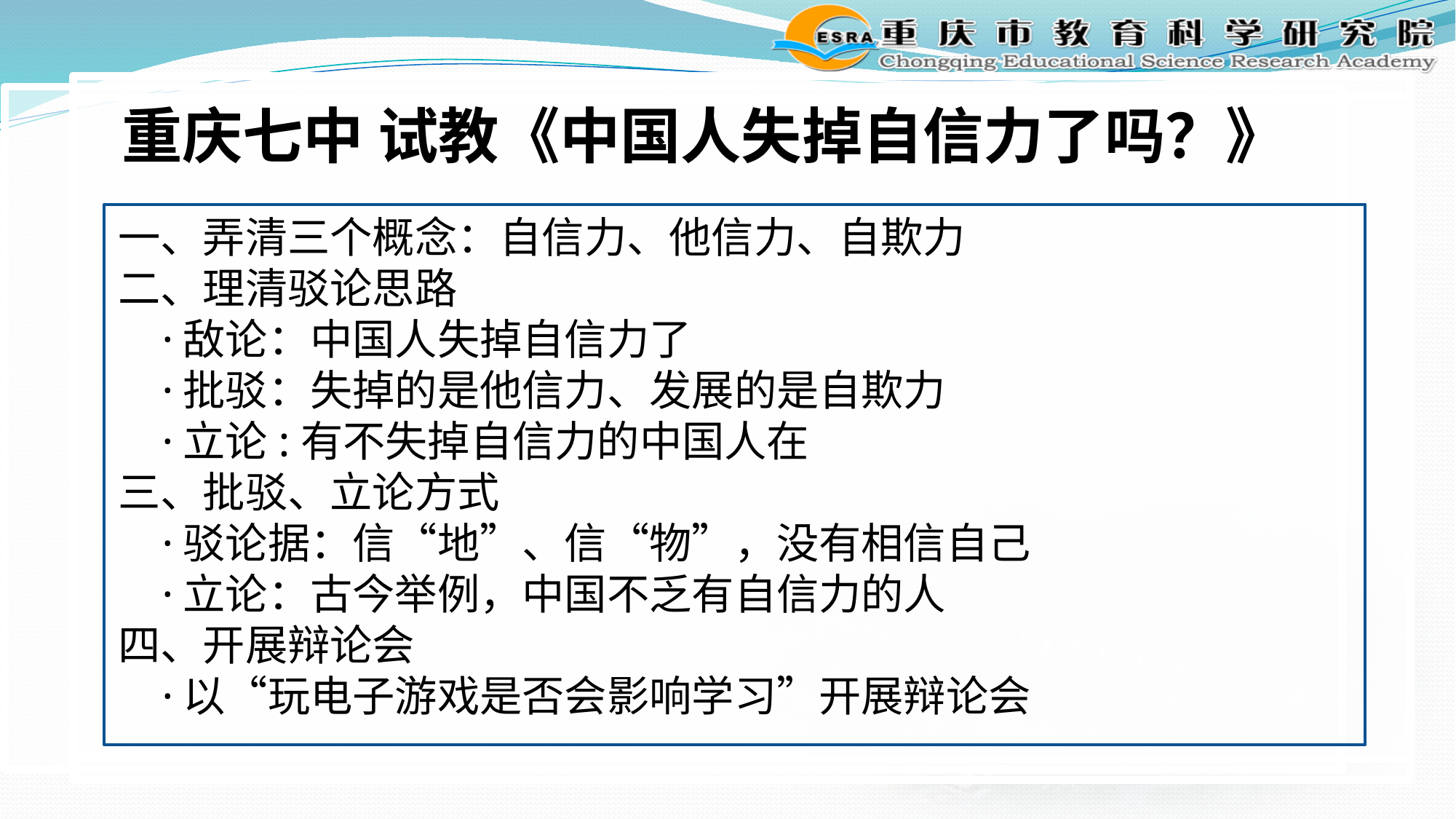

重庆七中 试教《中国人失掉自信力了吗？》

一、弄清三个概念：自信力、他信力、自欺力
二、理清驳论思路
    ·敌论：中国人失掉自信力了
    ·批驳：失掉的是他信力、发展的是自欺力
    ·立论:有不失掉自信力的中国人在
三、批驳、立论方式
    ·驳论据：信“地”、信“物”，没有相信自己
    ·立论：古今举例，中国不乏有自信力的人
四、开展辩论会
    ·以“玩电子游戏是否会影响学习”开展辩论会